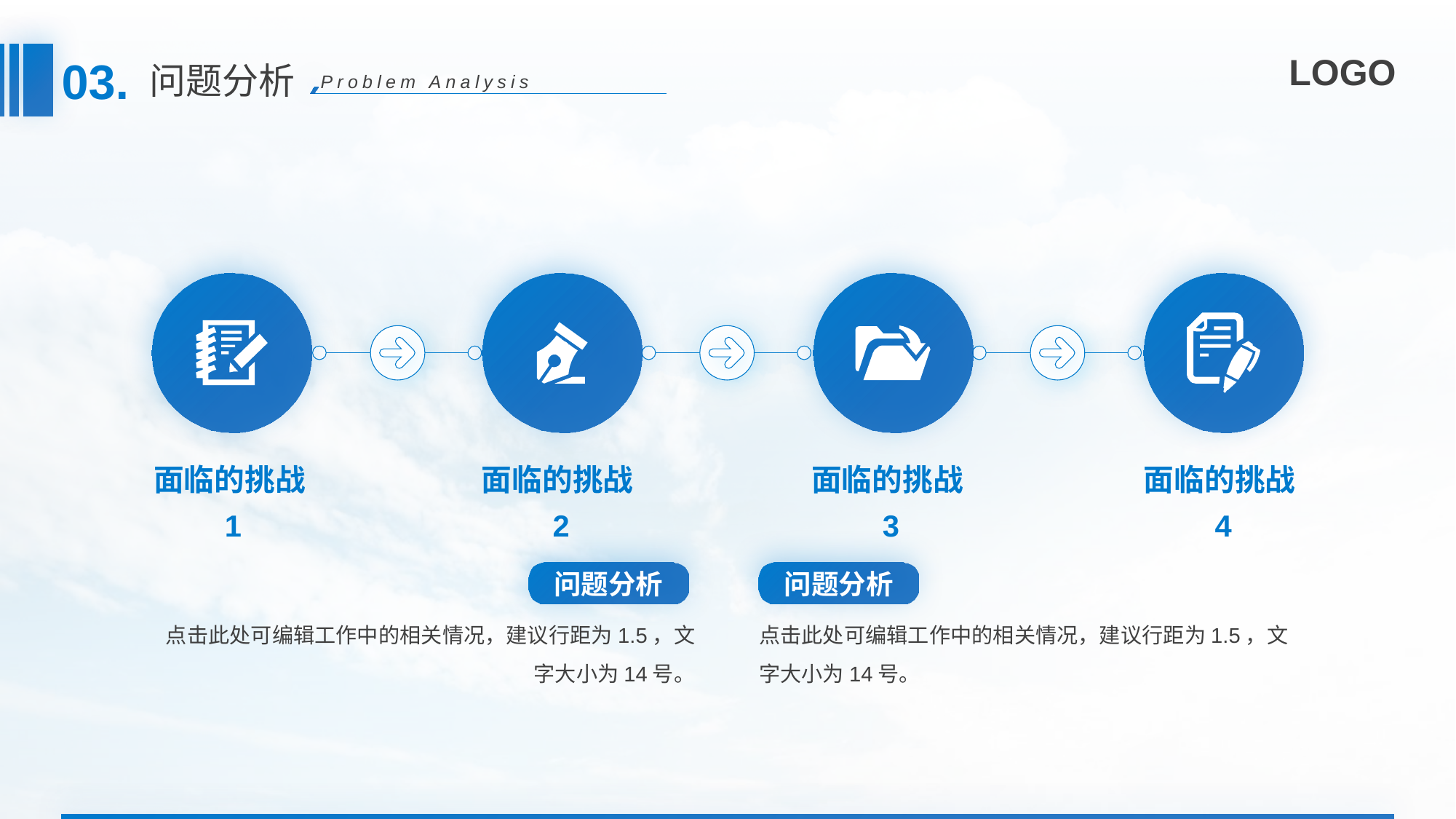

03.
问题分析
Problem Analysis

面临的挑战1
面临的挑战2
面临的挑战3
面临的挑战4
问题分析
问题分析
点击此处可编辑工作中的相关情况，建议行距为1.5，文字大小为14号。
点击此处可编辑工作中的相关情况，建议行距为1.5，文字大小为14号。